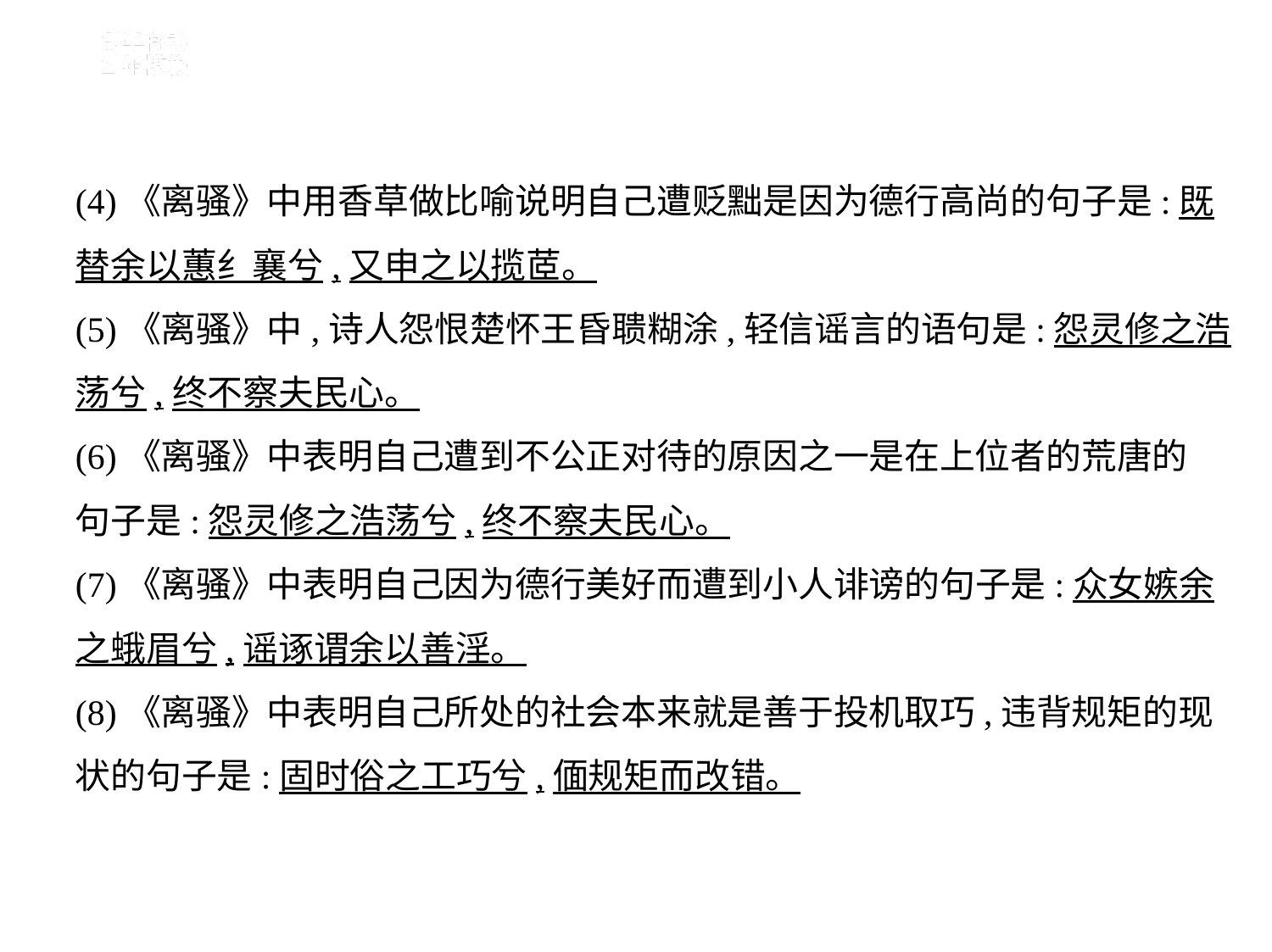

(4)《离骚》中用香草做比喻说明自己遭贬黜是因为德行高尚的句子是:既
替余以蕙纟襄兮,又申之以揽茝。
(5)《离骚》中,诗人怨恨楚怀王昏聩糊涂,轻信谣言的语句是:怨灵修之浩
荡兮,终不察夫民心。
(6)《离骚》中表明自己遭到不公正对待的原因之一是在上位者的荒唐的
句子是:怨灵修之浩荡兮,终不察夫民心。
(7)《离骚》中表明自己因为德行美好而遭到小人诽谤的句子是:众女嫉余
之蛾眉兮,谣诼谓余以善淫。
(8)《离骚》中表明自己所处的社会本来就是善于投机取巧,违背规矩的现
状的句子是:固时俗之工巧兮,偭规矩而改错。